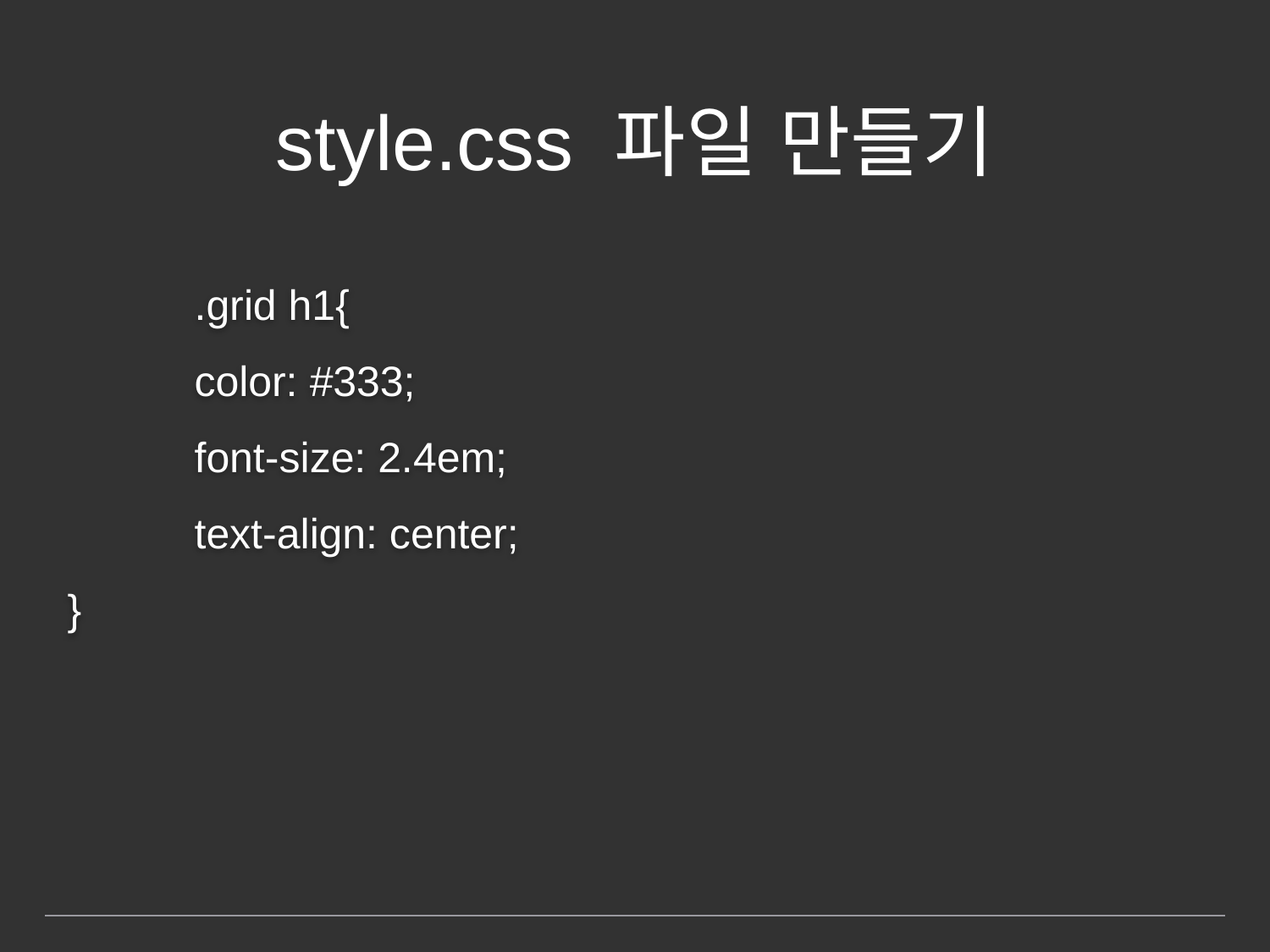

# style.css 파일 만들기
 	.grid h1{
	color: #333;
	font-size: 2.4em;
	text-align: center;
}